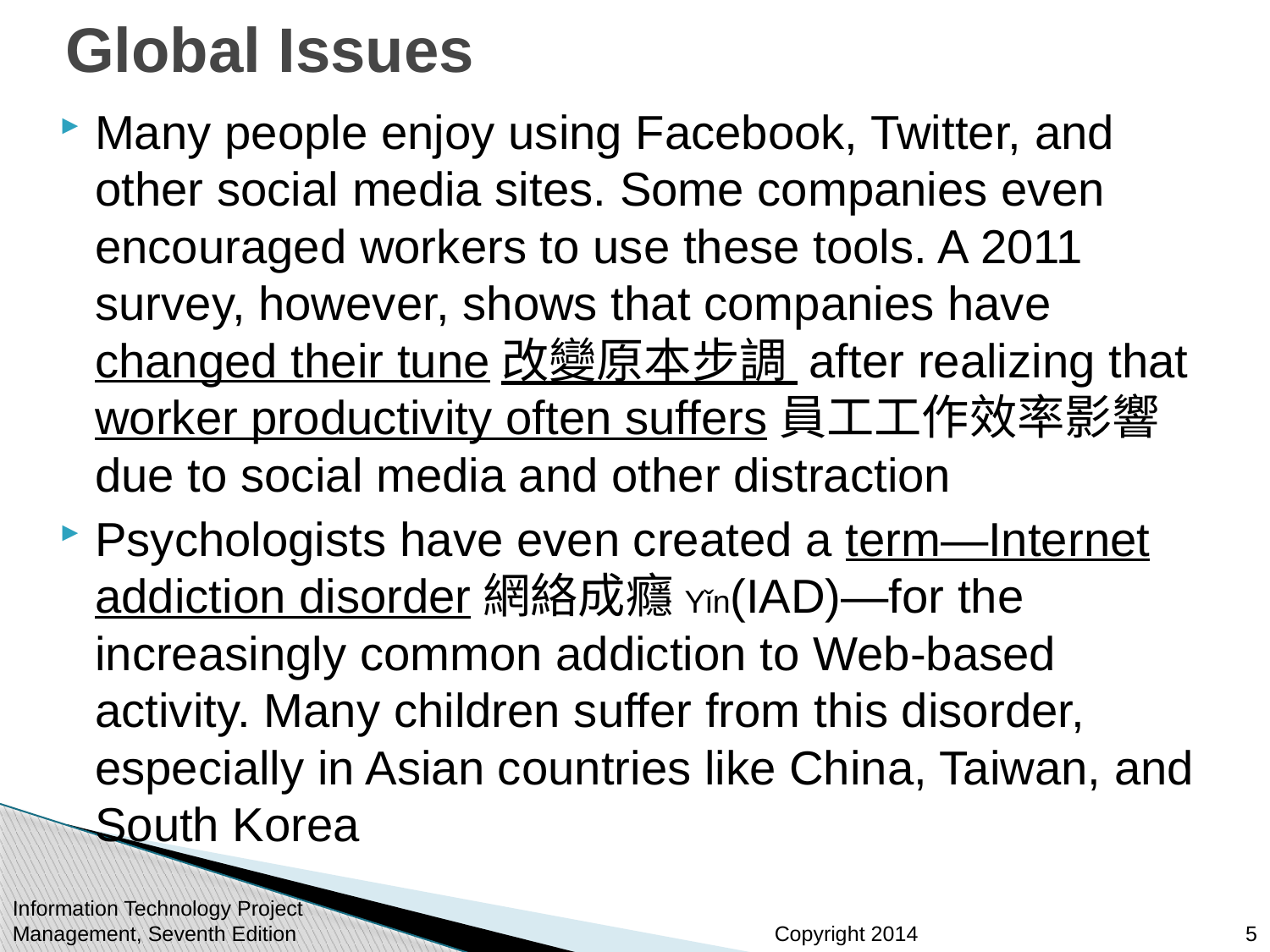

# Global Issues
Many people enjoy using Facebook, Twitter, and other social media sites. Some companies even encouraged workers to use these tools. A 2011 survey, however, shows that companies have changed their tune改變原本步調 after realizing that worker productivity often suffers員工工作效率影響due to social media and other distraction
Psychologists have even created a term—Internet addiction disorder網絡成癮Yǐn(IAD)—for the increasingly common addiction to Web-based activity. Many children suffer from this disorder, especially in Asian countries like China, Taiwan, and South Korea
Information Technology Project Management, Seventh Edition
5